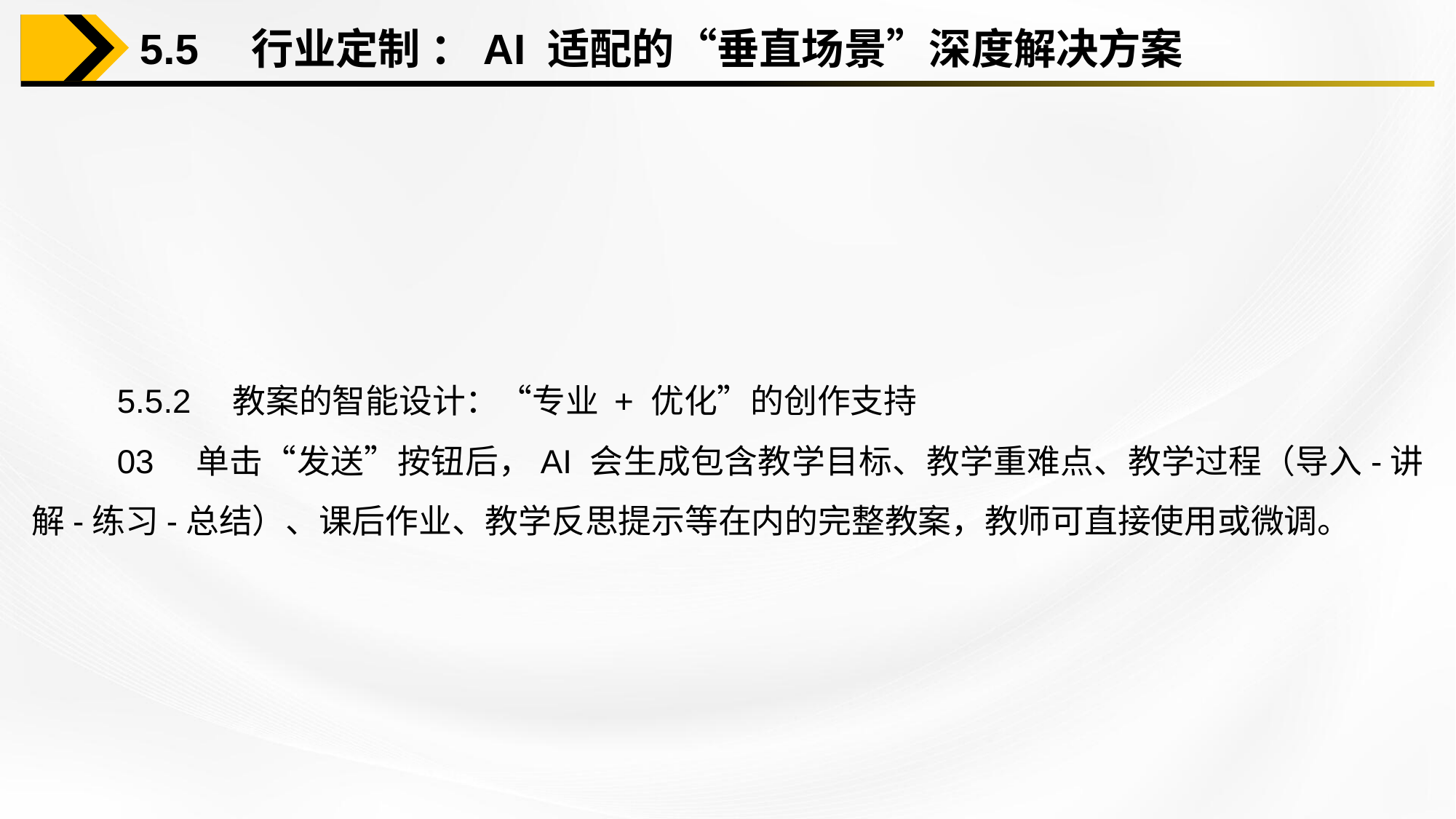

5.5　行业定制 ：AI 适配的“垂直场景”深度解决方案
5.5.2　教案的智能设计：“专业 + 优化”的创作支持
03　单击“发送”按钮后，AI 会生成包含教学目标、教学重难点、教学过程（导入-讲解-练习-总结）、课后作业、教学反思提示等在内的完整教案，教师可直接使用或微调。